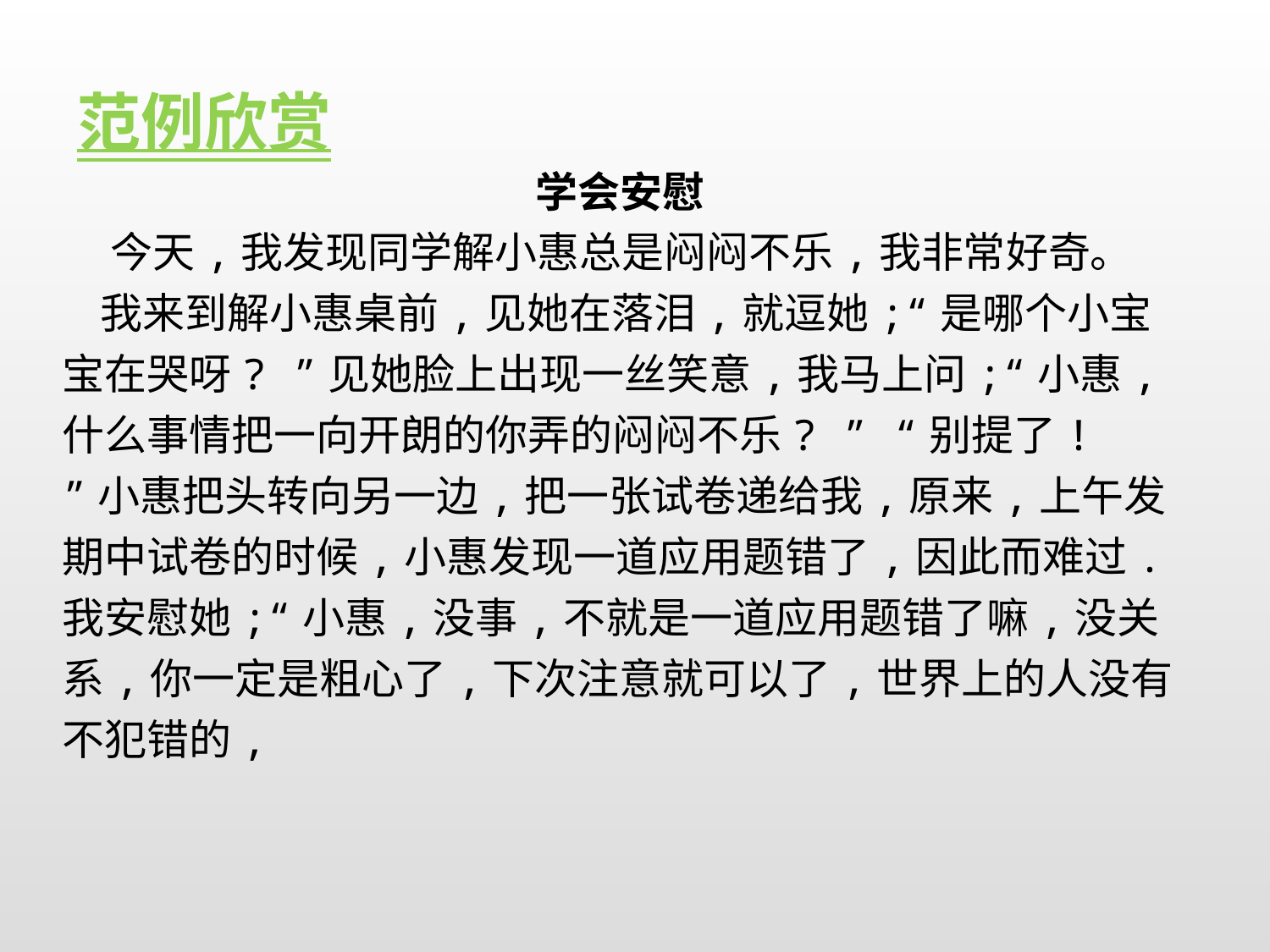

范例欣赏
学会安慰
    今天,我发现同学解小惠总是闷闷不乐,我非常好奇。
    我来到解小惠桌前,见她在落泪,就逗她;“是哪个小宝宝在哭呀? ”见她脸上出现一丝笑意,我马上问;“小惠,什么事情把一向开朗的你弄的闷闷不乐? ” “别提了! ”小惠把头转向另一边,把一张试卷递给我,原来,上午发期中试卷的时候,小惠发现一道应用题错了,因此而难过.我安慰她;“小惠,没事,不就是一道应用题错了嘛,没关系,你一定是粗心了,下次注意就可以了,世界上的人没有不犯错的,